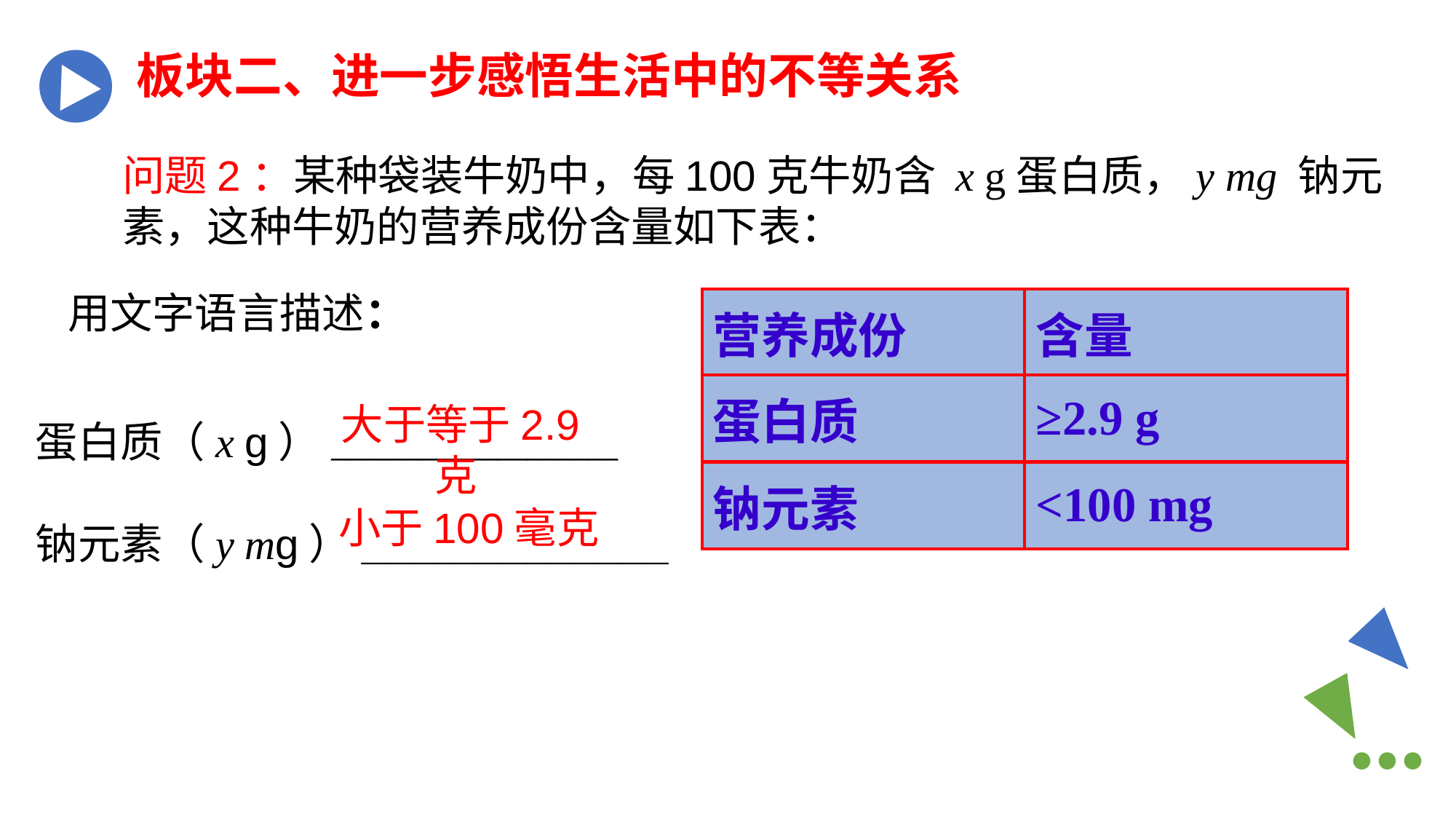

板块二、进一步感悟生活中的不等关系
问题2：某种袋装牛奶中，每100克牛奶含 x g蛋白质，y mg 钠元素，这种牛奶的营养成份含量如下表：
用文字语言描述：

| 营养成份 | 含量 |
| --- | --- |
| 蛋白质 | ≥2.9 g |
| 钠元素 | <100 mg |
 大于等于2.9克
蛋白质（x g）___________________

钠元素（y mg）_____________
小于100毫克